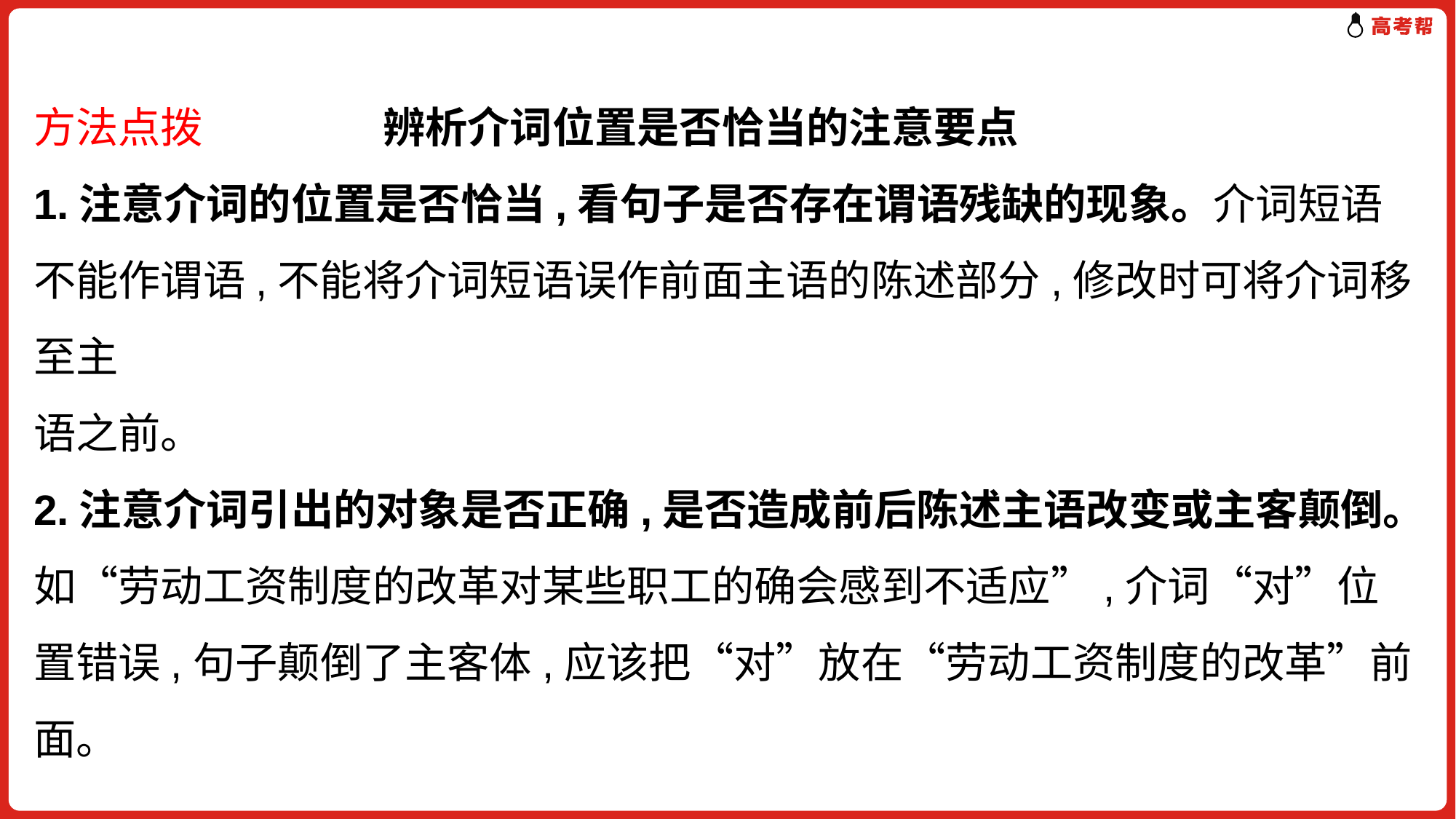

方法点拨                   辨析介词位置是否恰当的注意要点
1.注意介词的位置是否恰当,看句子是否存在谓语残缺的现象。介词短语不能作谓语,不能将介词短语误作前面主语的陈述部分,修改时可将介词移至主
语之前。
2.注意介词引出的对象是否正确,是否造成前后陈述主语改变或主客颠倒。如“劳动工资制度的改革对某些职工的确会感到不适应”,介词“对”位置错误,句子颠倒了主客体,应该把“对”放在“劳动工资制度的改革”前面。